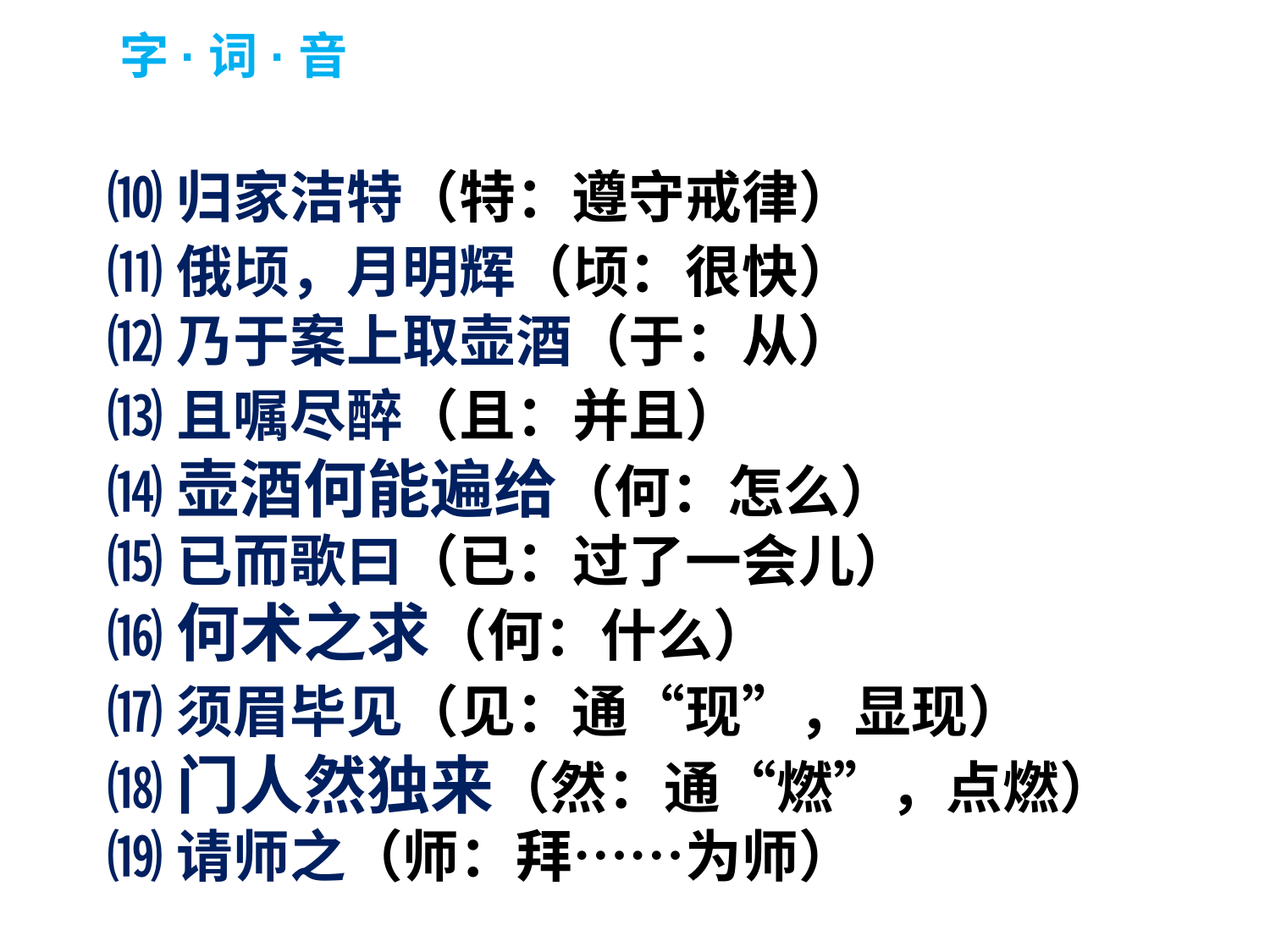

字·词·音

⑽归家洁特（特：遵守戒律）
⑾俄顷，月明辉（顷：很快）
⑿乃于案上取壶酒（于：从）
⒀且嘱尽醉（且：并且）
⒁壶酒何能遍给（何：怎么）
⒂已而歌曰（已：过了一会儿）
⒃何术之求（何：什么）
⒄须眉毕见（见：通“现”，显现）
⒅门人然独来（然：通“燃”，点燃）
⒆请师之（师：拜……为师）